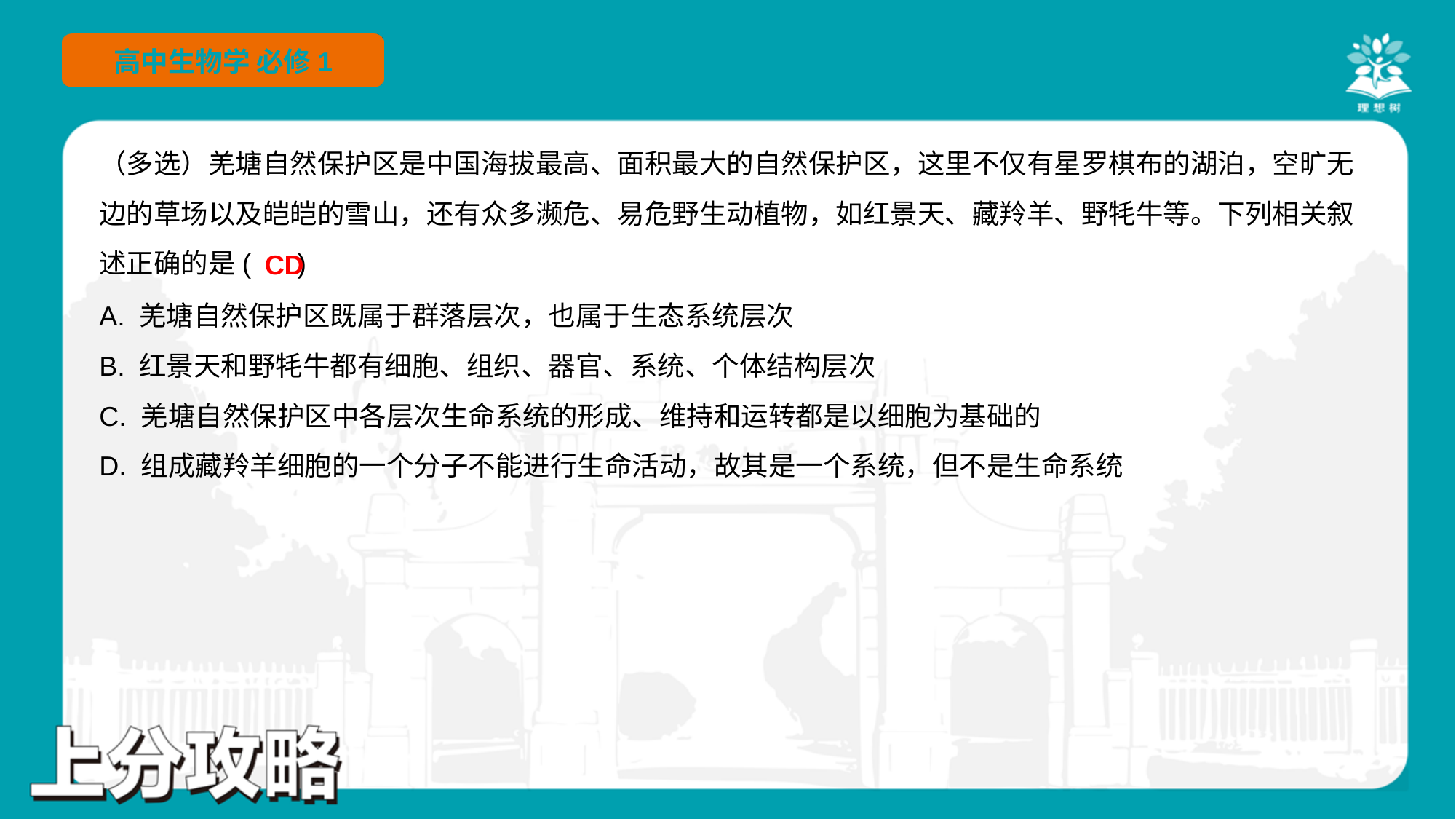

（多选）羌塘自然保护区是中国海拔最高、面积最大的自然保护区，这里不仅有星罗棋布的湖泊，空旷无
边的草场以及皑皑的雪山，还有众多濒危、易危野生动植物，如红景天、藏羚羊、野牦牛等。下列相关叙
述正确的是(      )
CD
A. 羌塘自然保护区既属于群落层次，也属于生态系统层次
B. 红景天和野牦牛都有细胞、组织、器官、系统、个体结构层次
C. 羌塘自然保护区中各层次生命系统的形成、维持和运转都是以细胞为基础的
D. 组成藏羚羊细胞的一个分子不能进行生命活动，故其是一个系统，但不是生命系统